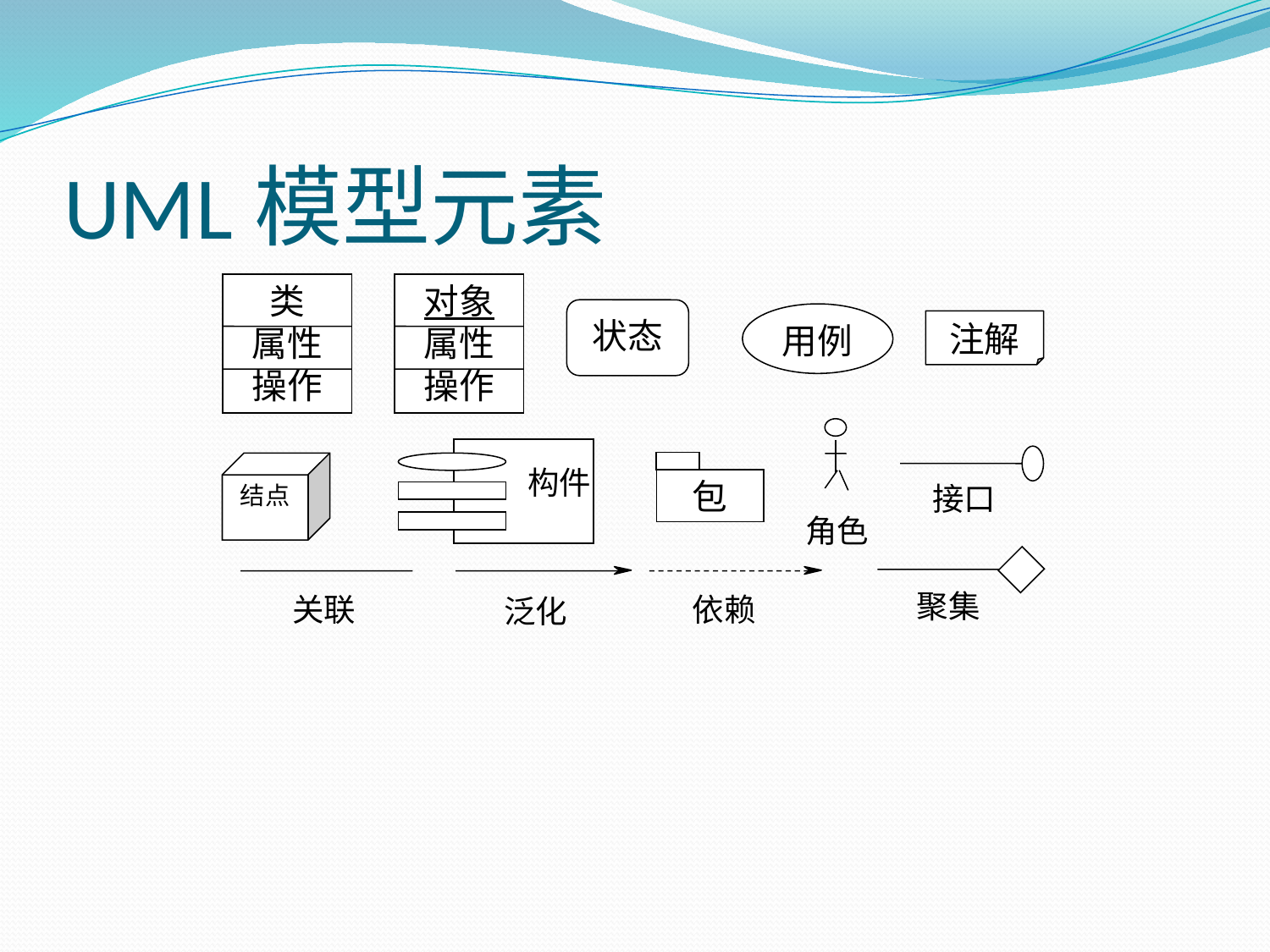

# UML模型元素
类
属性
操作

对象
属性
操作

状态
用例
注解

角色

构件

接口

包
结点

聚集

关联
依赖
泛化